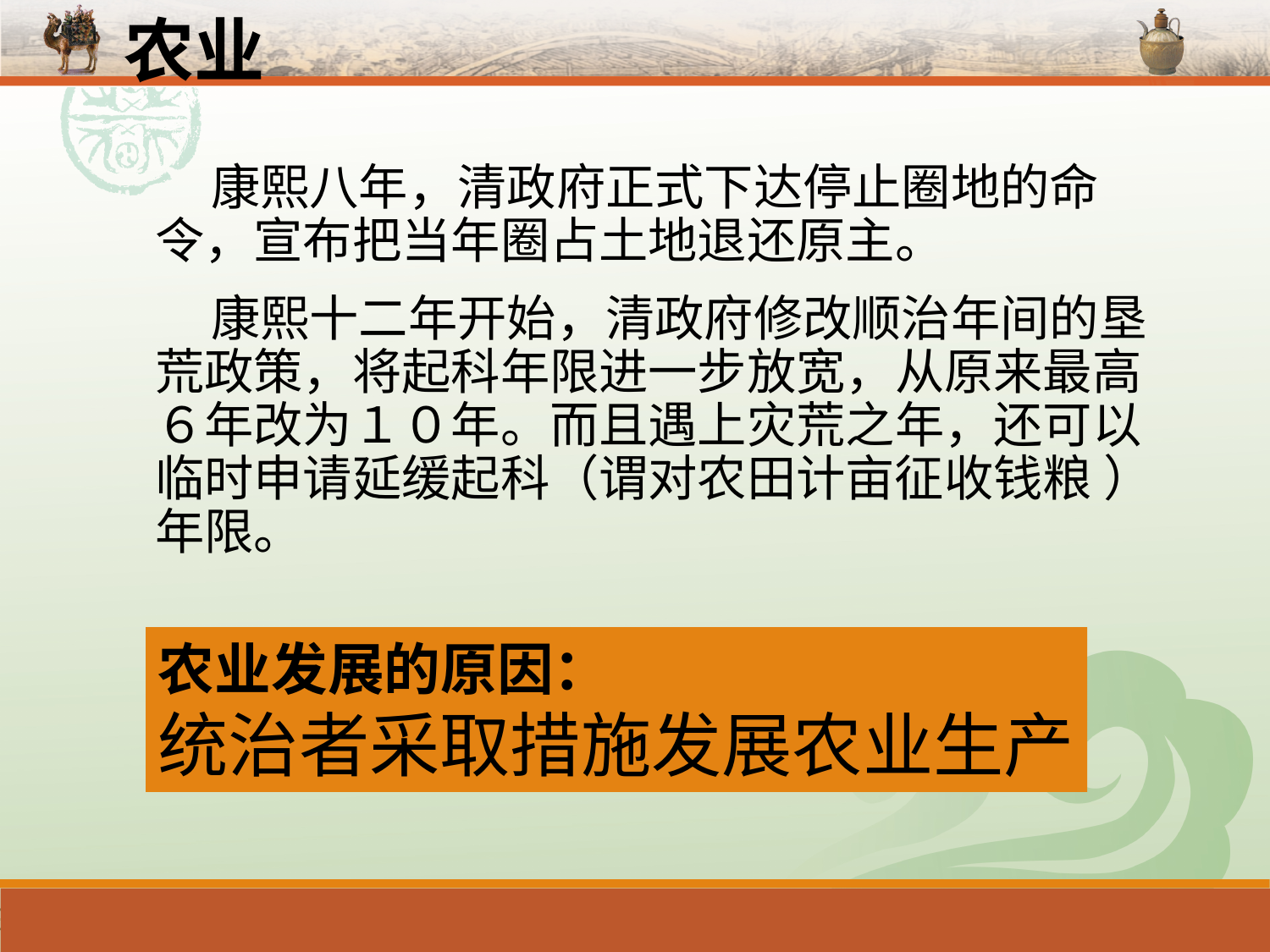

农业
    康熙八年，清政府正式下达停止圈地的命令，宣布把当年圈占土地退还原主。
    康熙十二年开始，清政府修改顺治年间的垦荒政策，将起科年限进一步放宽，从原来最高６年改为１０年。而且遇上灾荒之年，还可以临时申请延缓起科（谓对农田计亩征收钱粮 ）年限。
农业发展的原因：
统治者采取措施发展农业生产